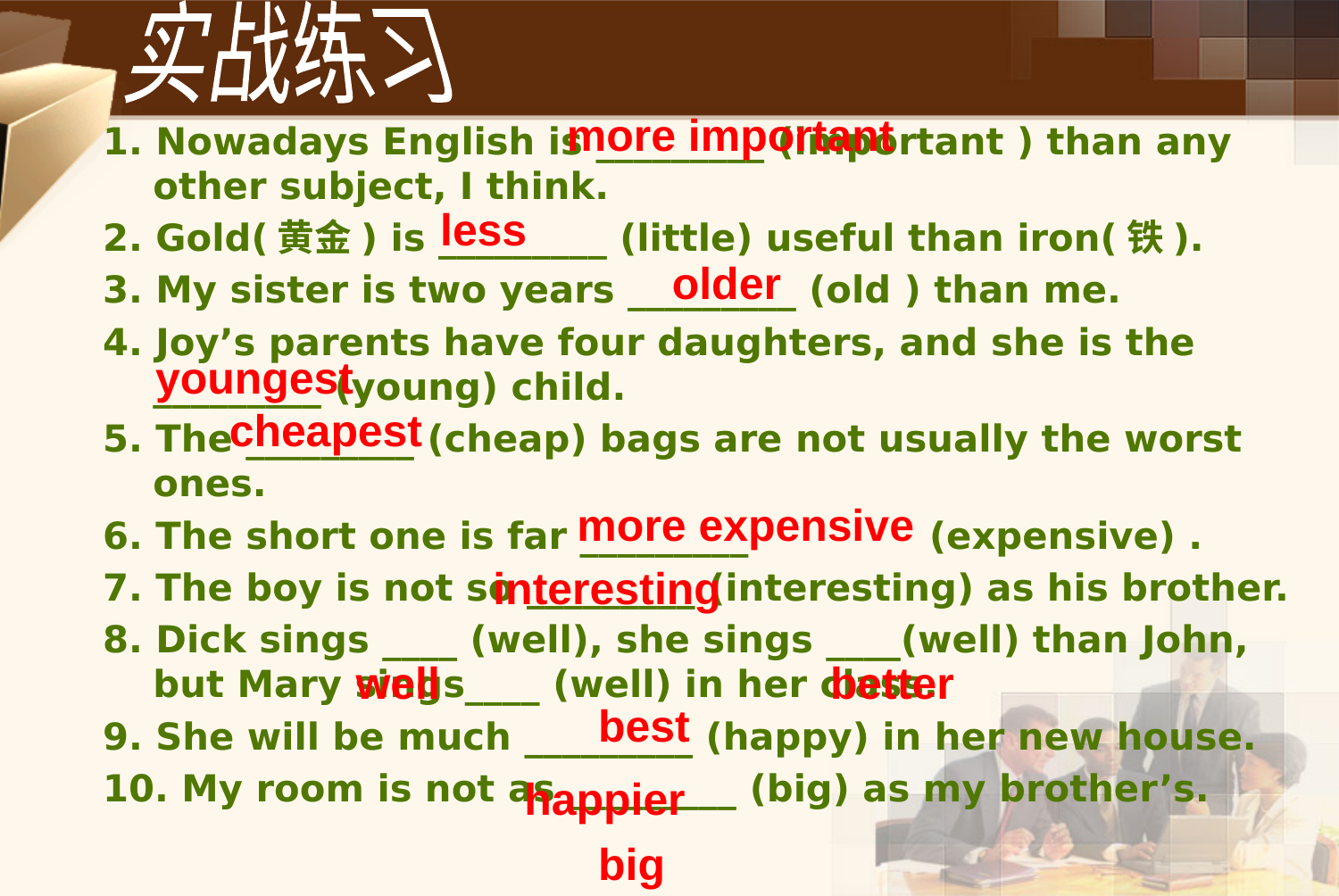

实战练习
more important
1. Nowadays English is _________ (important ) than any other subject, I think.
2. Gold(黄金) is _________ (little) useful than iron(铁).
3. My sister is two years _________ (old ) than me.
4. Joy’s parents have four daughters, and she is the _________ (young) child.
5. The _________ (cheap) bags are not usually the worst ones.
6. The short one is far _________              (expensive) .
7. The boy is not so _________ (interesting) as his brother.
8. Dick sings ____ (well), she sings ____(well) than John, but Mary sings____ (well) in her class.
9. She will be much _________ (happy) in her new house.
10. My room is not as _________ (big) as my brother’s.
less
older
youngest
cheapest
more expensive
interesting
well
better
best
happier
big